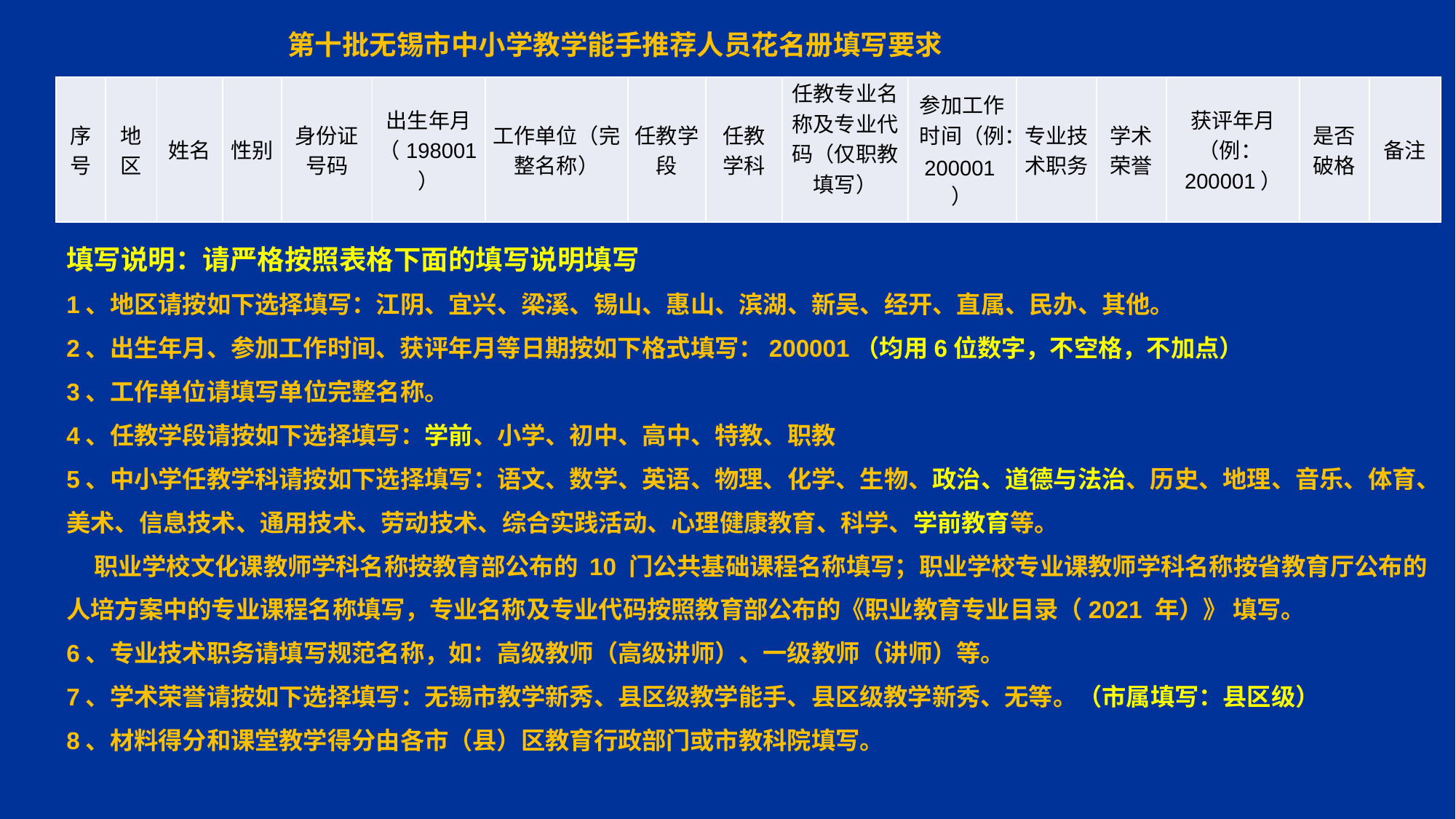

第十批无锡市中小学教学能手推荐人员花名册填写要求
| 序号 | 地区 | 姓名 | 性别 | 身份证号码 | 出生年月 （198001） | 工作单位（完整名称） | 任教学段 | 任教学科 | 任教专业名称及专业代码（仅职教填写） | 参加工作时间（例：200001） | 专业技术职务 | 学术荣誉 | 获评年月（例：200001） | 是否破格 | 备注 |
| --- | --- | --- | --- | --- | --- | --- | --- | --- | --- | --- | --- | --- | --- | --- | --- |
填写说明：请严格按照表格下面的填写说明填写
1、地区请按如下选择填写：江阴、宜兴、梁溪、锡山、惠山、滨湖、新吴、经开、直属、民办、其他。
2、出生年月、参加工作时间、获评年月等日期按如下格式填写：200001（均用6位数字，不空格，不加点）
3、工作单位请填写单位完整名称。
4、任教学段请按如下选择填写：学前、小学、初中、高中、特教、职教
5、中小学任教学科请按如下选择填写：语文、数学、英语、物理、化学、生物、政治、道德与法治、历史、地理、音乐、体育、美术、信息技术、通用技术、劳动技术、综合实践活动、心理健康教育、科学、学前教育等。
    职业学校文化课教师学科名称按教育部公布的 10 门公共基础课程名称填写；职业学校专业课教师学科名称按省教育厅公布的人培方案中的专业课程名称填写，专业名称及专业代码按照教育部公布的《职业教育专业目录（2021 年）》 填写。
6、专业技术职务请填写规范名称，如：高级教师（高级讲师）、一级教师（讲师）等。
7、学术荣誉请按如下选择填写：无锡市教学新秀、县区级教学能手、县区级教学新秀、无等。（市属填写：县区级）
8、材料得分和课堂教学得分由各市（县）区教育行政部门或市教科院填写。

10